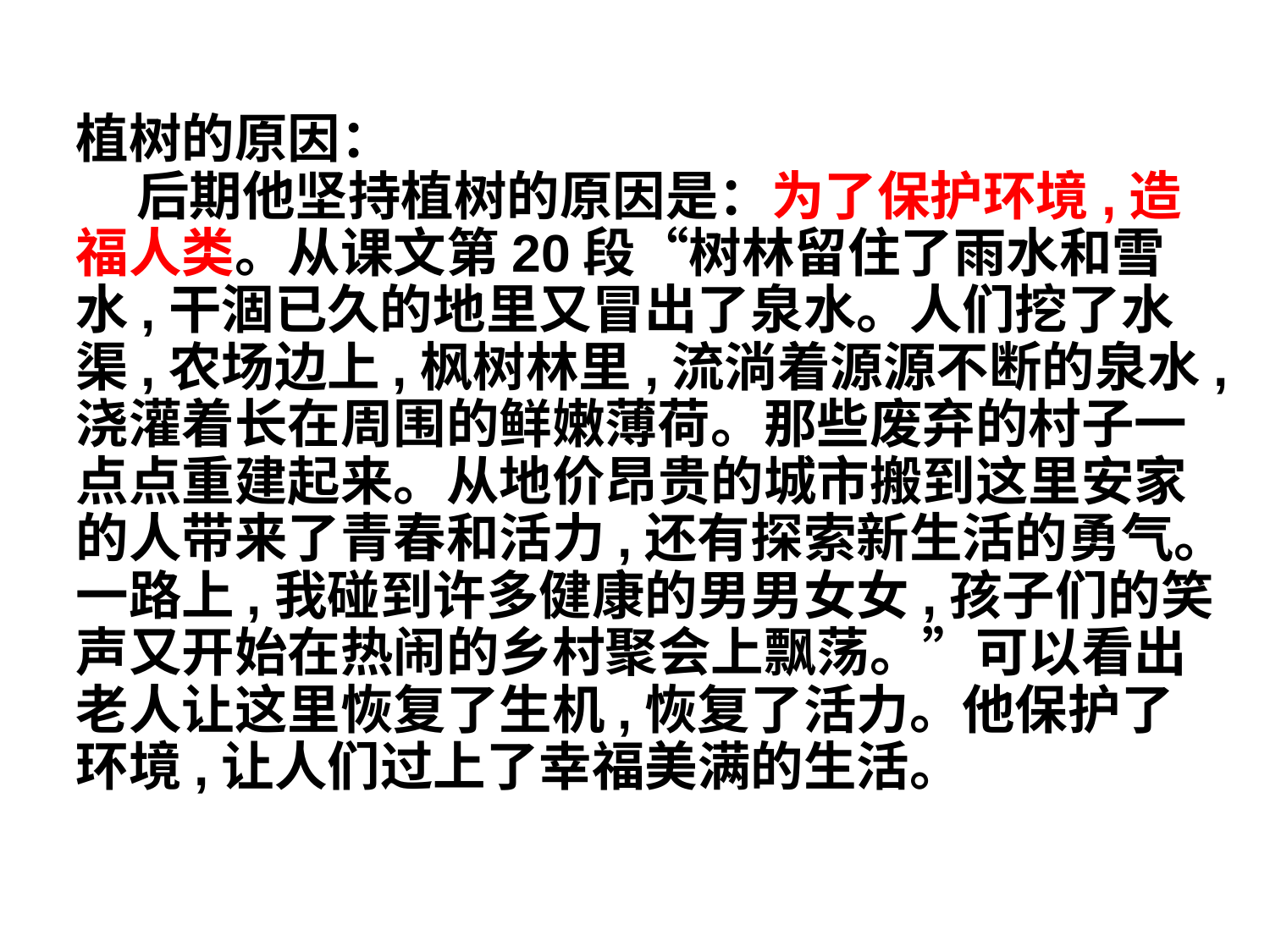

植树的原因：
    后期他坚持植树的原因是：为了保护环境,造福人类。从课文第20段“树林留住了雨水和雪水,干涸已久的地里又冒出了泉水。人们挖了水渠,农场边上,枫树林里,流淌着源源不断的泉水,浇灌着长在周围的鲜嫩薄荷。那些废弃的村子一点点重建起来。从地价昂贵的城市搬到这里安家的人带来了青春和活力,还有探索新生活的勇气。一路上,我碰到许多健康的男男女女,孩子们的笑声又开始在热闹的乡村聚会上飘荡。”可以看出老人让这里恢复了生机,恢复了活力。他保护了环境,让人们过上了幸福美满的生活。